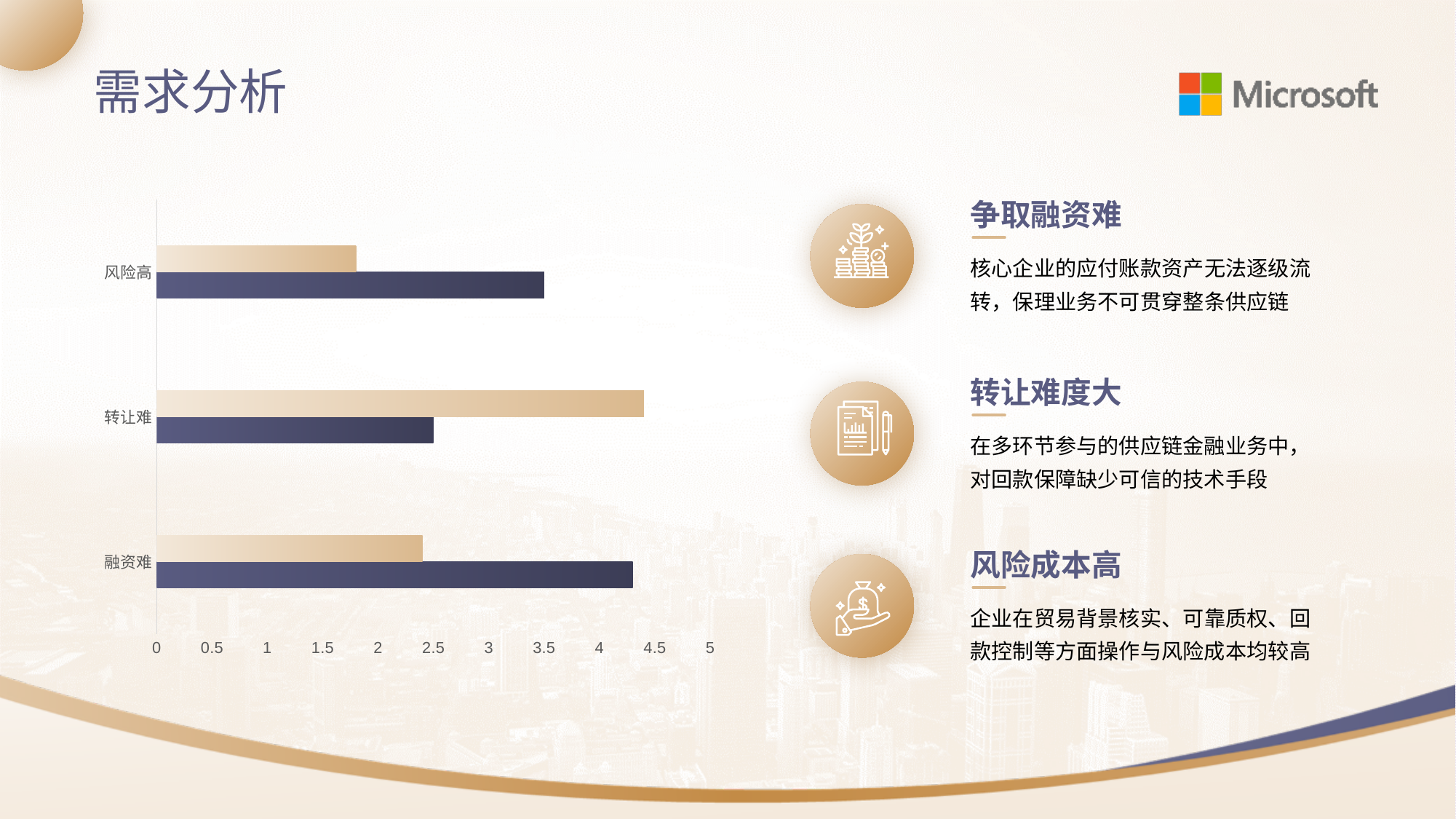

需求分析
争取融资难

### Chart

| Category | 系列 1 | 系列 2 |
|---|---|---|
| 融资难 | 4.3 | 2.4 |
| 转让难 | 2.5 | 4.4 |
| 风险高 | 3.5 | 1.8 |

核心企业的应付账款资产无法逐级流转，保理业务不可贯穿整条供应链
转让难度大

在多环节参与的供应链金融业务中，对回款保障缺少可信的技术手段
风险成本高

企业在贸易背景核实、可靠质权、回款控制等方面操作与风险成本均较高